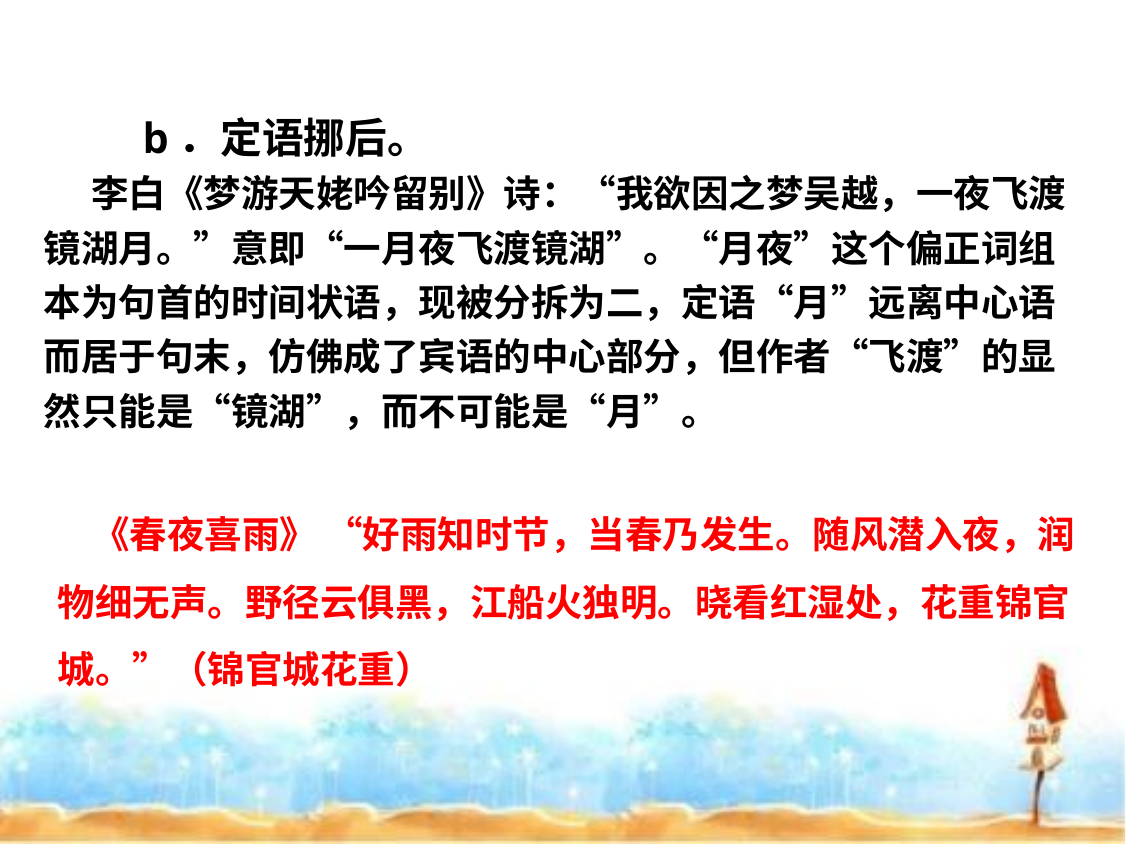

b．定语挪后。
    李白《梦游天姥吟留别》诗：“我欲因之梦吴越，一夜飞渡镜湖月。”意即“一月夜飞渡镜湖”。“月夜”这个偏正词组本为句首的时间状语，现被分拆为二，定语“月”远离中心语而居于句末，仿佛成了宾语的中心部分，但作者“飞渡”的显然只能是“镜湖”，而不可能是“月”。
   《春夜喜雨》 “好雨知时节，当春乃发生。随风潜入夜，润物细无声。野径云俱黑，江船火独明。晓看红湿处，花重锦官城。”（锦官城花重）